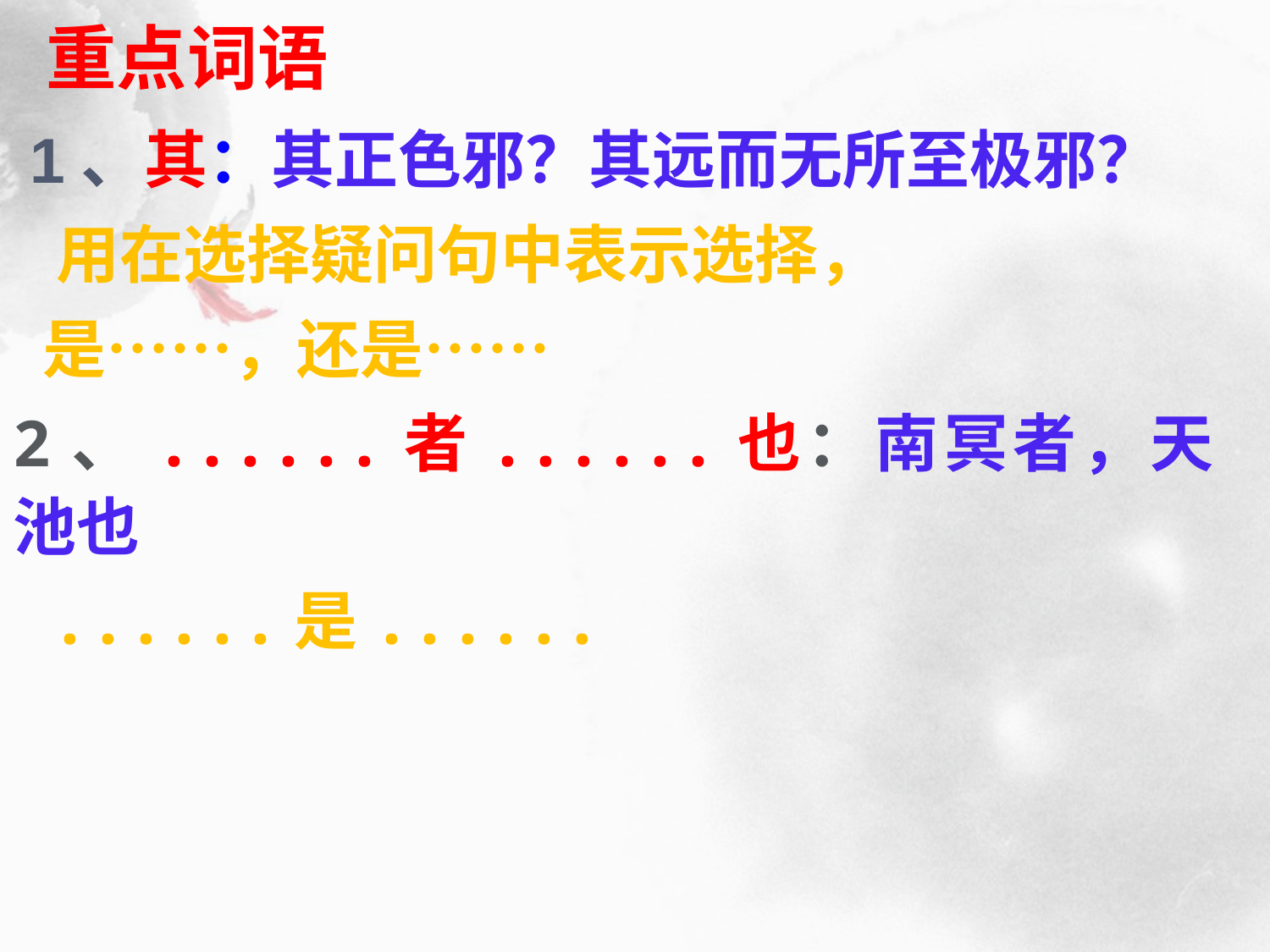

重点词语
 1、其：其正色邪？其远而无所至极邪？
  用在选择疑问句中表示选择，
 是……，还是……
2、......者......也：南冥者，天池也
 ......是......